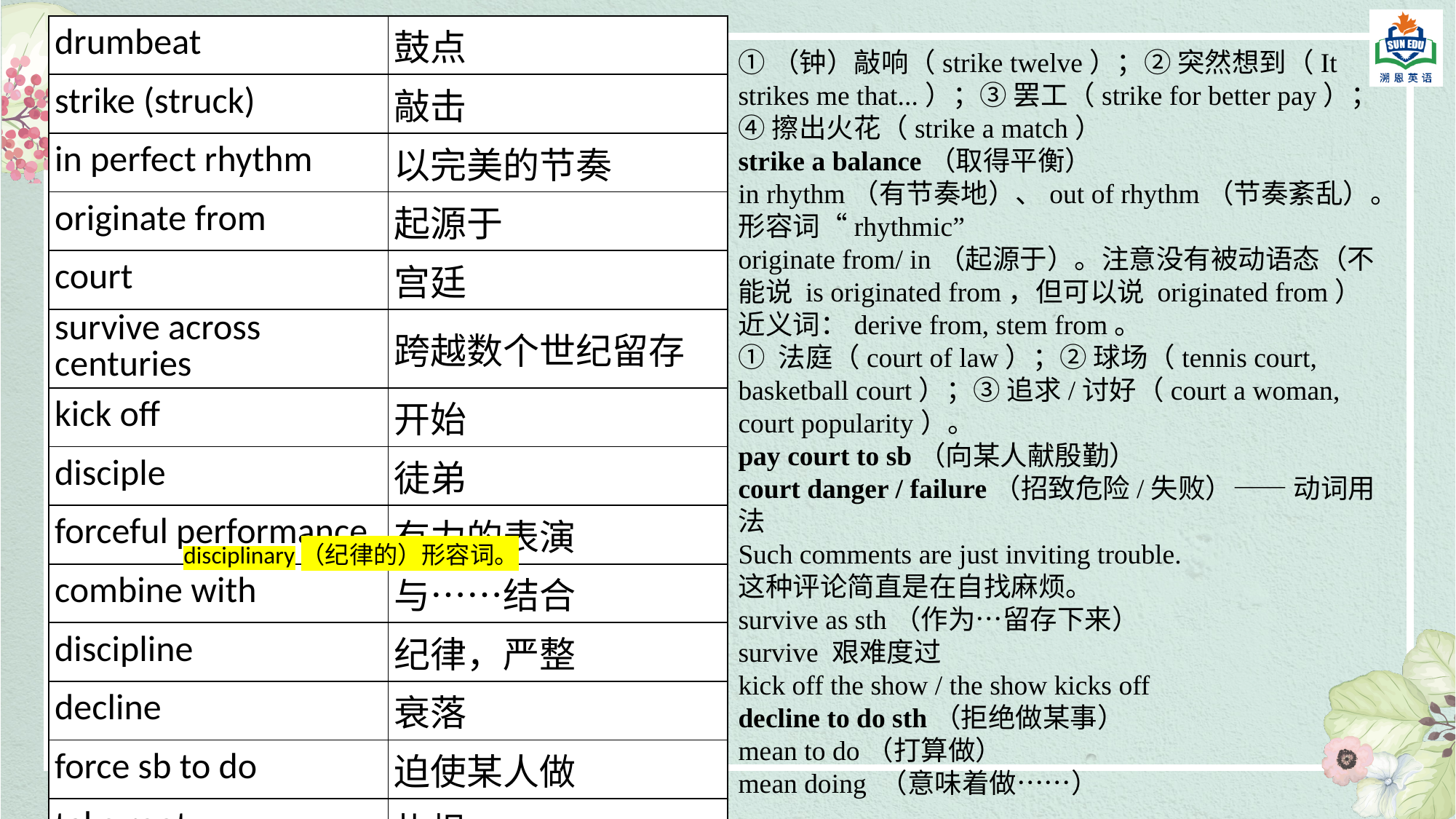

| drumbeat | 鼓点 |
| --- | --- |
| strike (struck) | 敲击 |
| in perfect rhythm | 以完美的节奏 |
| originate from | 起源于 |
| court | 宫廷 |
| survive across centuries | 跨越数个世纪留存 |
| kick off | 开始 |
| disciple | 徒弟 |
| forceful performance | 有力的表演 |
| combine with | 与……结合 |
| discipline | 纪律，严整 |
| decline | 衰落 |
| force sb to do | 迫使某人做 |
| take root | 扎根 |
| be meant to do | 旨在，理应；注定 |
①（钟）敲响（strike twelve）；② 突然想到（It strikes me that...）；③ 罢工（strike for better pay）；④ 擦出火花（strike a match）
strike a balance（取得平衡）
in rhythm（有节奏地）、out of rhythm（节奏紊乱）。形容词“rhythmic”
originate from/ in（起源于）。注意没有被动语态（不能说 is originated from，但可以说 originated from）
近义词：derive from, stem from。
① 法庭（court of law）；② 球场（tennis court, basketball court）；③ 追求/讨好（court a woman, court popularity）。
pay court to sb（向某人献殷勤）
court danger / failure（招致危险/失败）—— 动词用法
Such comments are just inviting trouble.
这种评论简直是在自找麻烦。
survive as sth（作为…留存下来）
survive 艰难度过
kick off the show / the show kicks off
decline to do sth（拒绝做某事）
mean to do（打算做）
mean doing （意味着做……）
disciplinary（纪律的）形容词。